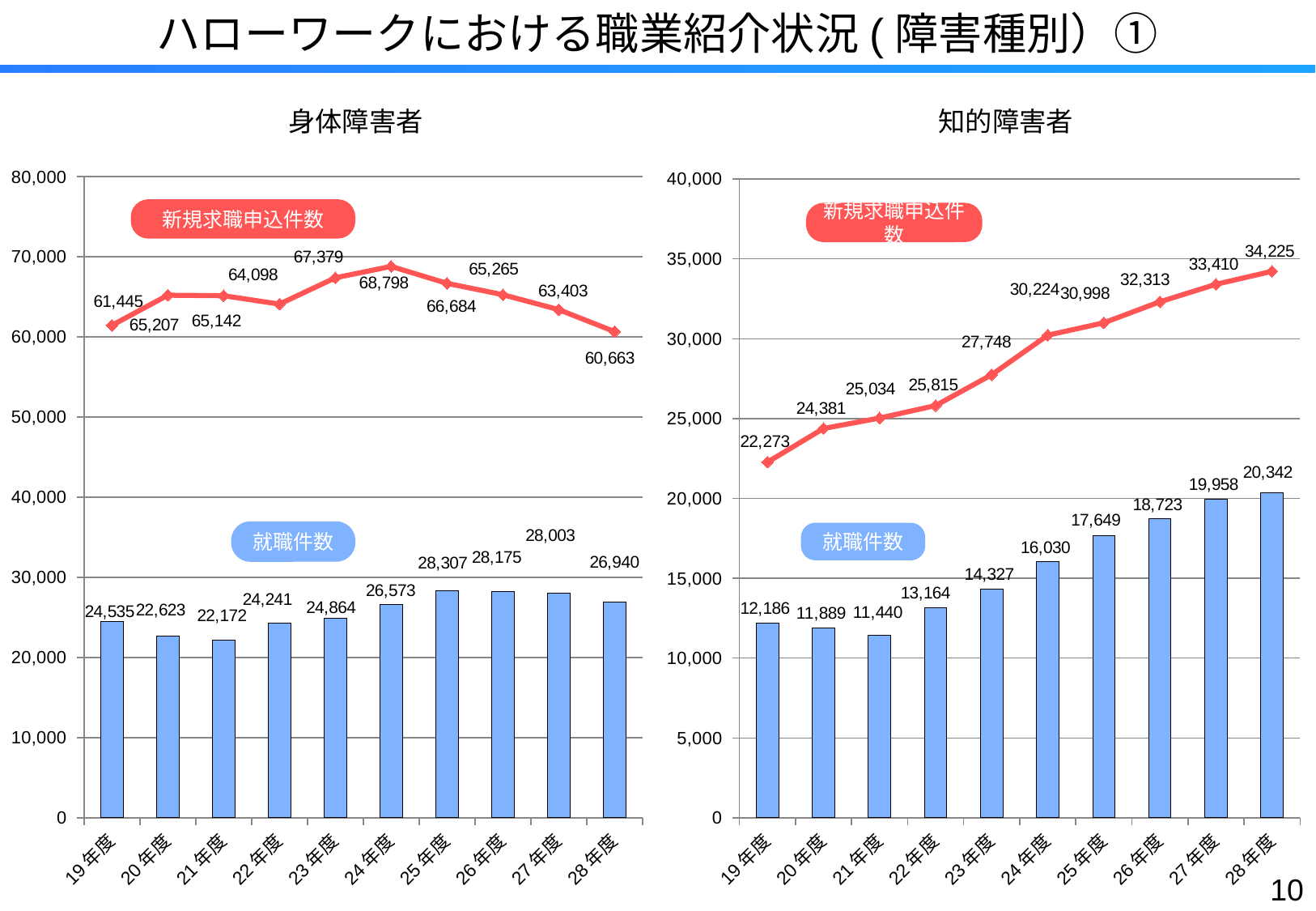

ハローワークにおける職業紹介状況(障害種別）①

身体障害者
知的障害者

### Chart

| Category | 系列 1 | 系列 2 |
|---|---|---|
| 19年度 | 24535.0 | 61445.0 |
| 20年度 | 22623.0 | 65207.0 |
| 21年度 | 22172.0 | 65142.0 |
| 22年度 | 24241.0 | 64098.0 |
| 23年度 | 24864.0 | 67379.0 |
| 24年度 | 26573.0 | 68798.0 |
| 25年度 | 28307.0 | 66684.0 |
| 26年度 | 28175.0 | 65265.0 |
| 27年度 | 28003.0 | 63403.0 |
| 28年度 | 26940.0 | 60663.0 |

### Chart

| Category | 系列 1 | 系列 2 |
|---|---|---|
| 19年度 | 12186.0 | 22273.0 |
| 20年度 | 11889.0 | 24381.0 |
| 21年度 | 11440.0 | 25034.0 |
| 22年度 | 13164.0 | 25815.0 |
| 23年度 | 14327.0 | 27748.0 |
| 24年度 | 16030.0 | 30224.0 |
| 25年度 | 17649.0 | 30998.0 |
| 26年度 | 18723.0 | 32313.0 |
| 27年度 | 19958.0 | 33410.0 |
| 28年度 | 20342.0 | 34225.0 |
新規求職申込件数
新規求職申込件数
就職件数
就職件数
10